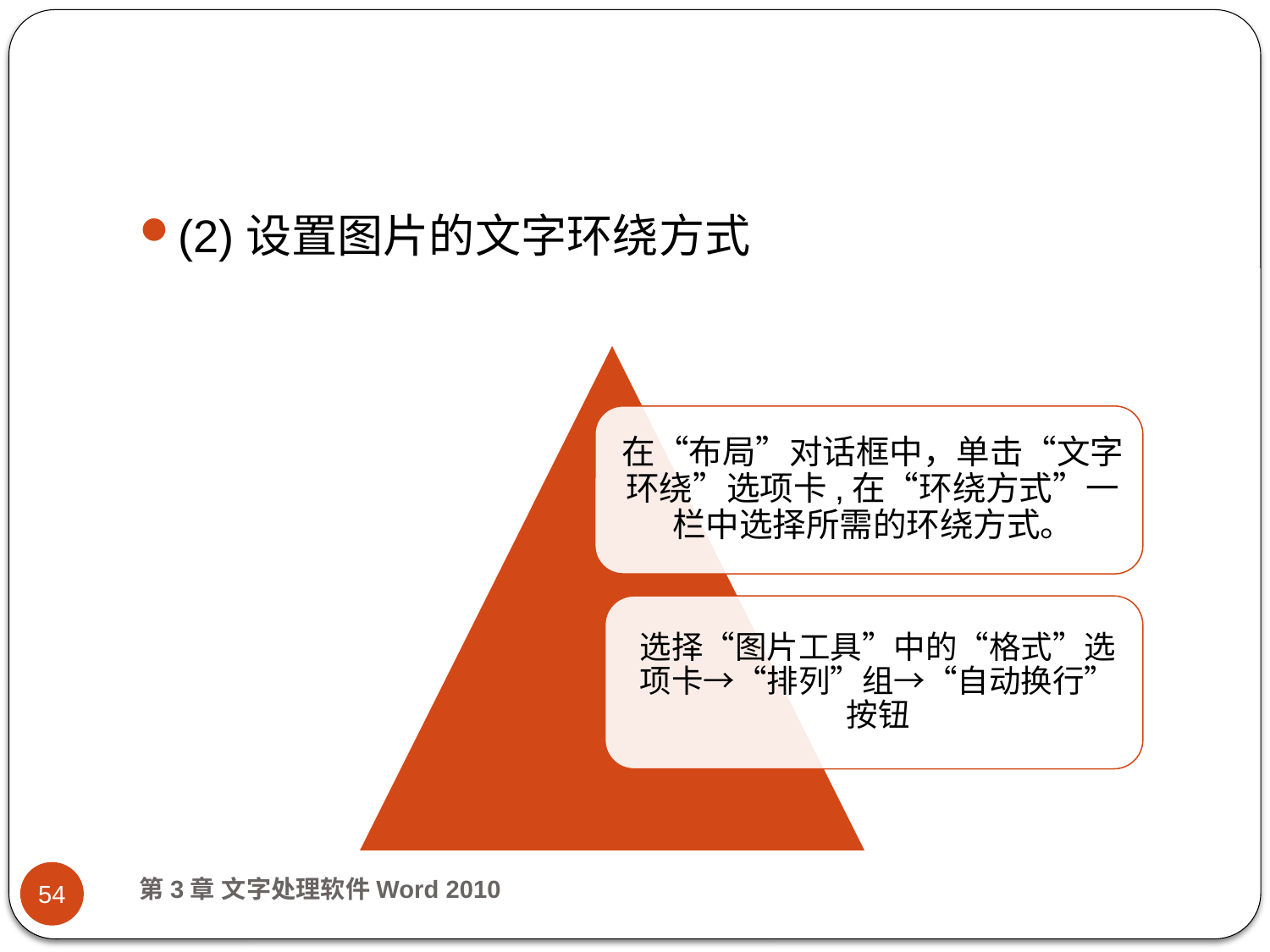

#
(2)设置图片的文字环绕方式

在“布局”对话框中，单击“文字环绕”选项卡,在“环绕方式”一栏中选择所需的环绕方式。
选择“图片工具”中的“格式”选项卡→“排列”组→“自动换行” 按钮
第3章 文字处理软件Word 2010
54